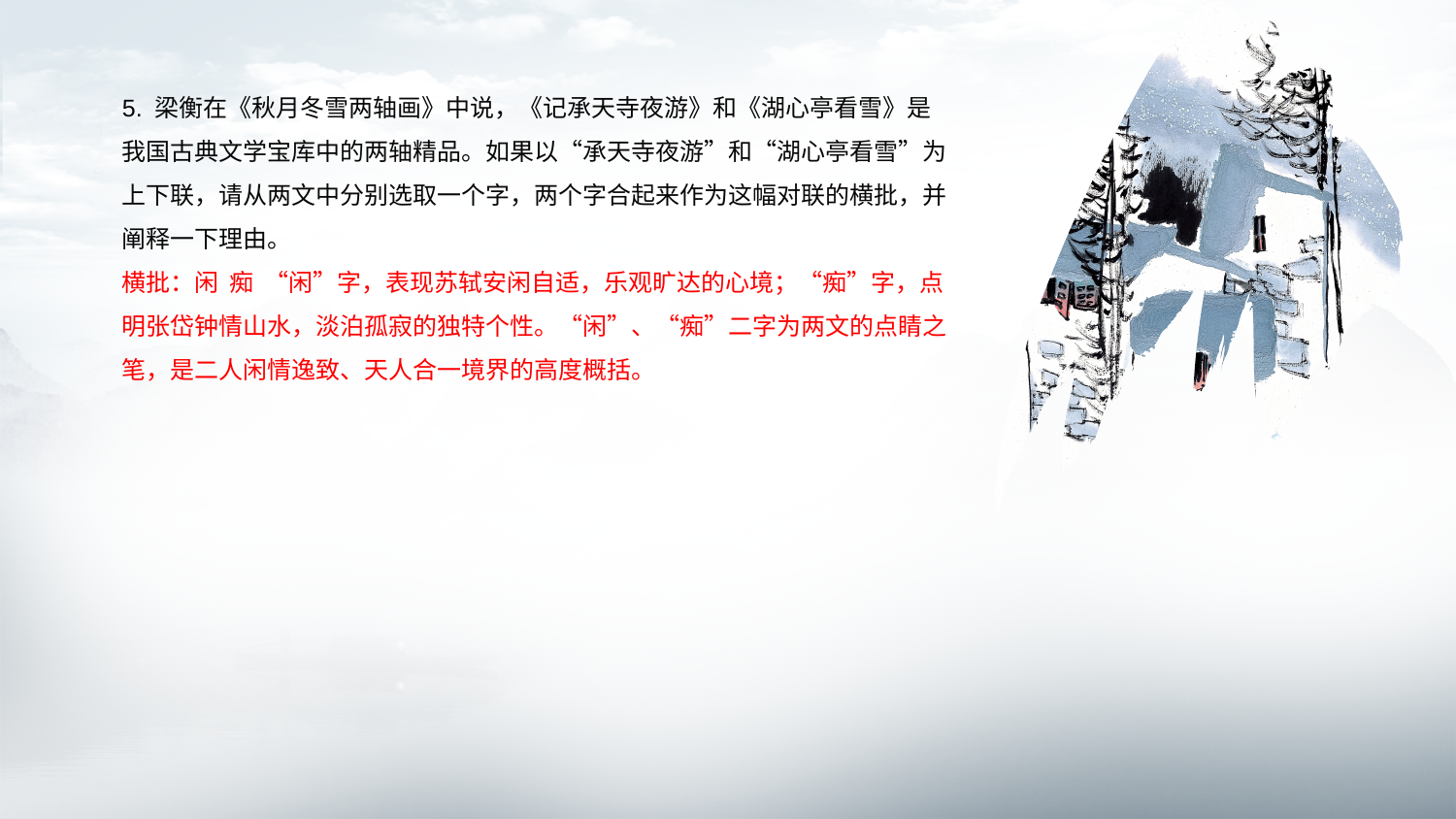

5. 梁衡在《秋月冬雪两轴画》中说，《记承天寺夜游》和《湖心亭看雪》是我国古典文学宝库中的两轴精品。如果以“承天寺夜游”和“湖心亭看雪”为上下联，请从两文中分别选取一个字，两个字合起来作为这幅对联的横批，并阐释一下理由。
横批：闲  痴  “闲”字，表现苏轼安闲自适，乐观旷达的心境；“痴”字，点明张岱钟情山水，淡泊孤寂的独特个性。“闲”、“痴”二字为两文的点睛之笔，是二人闲情逸致、天人合一境界的高度概括。